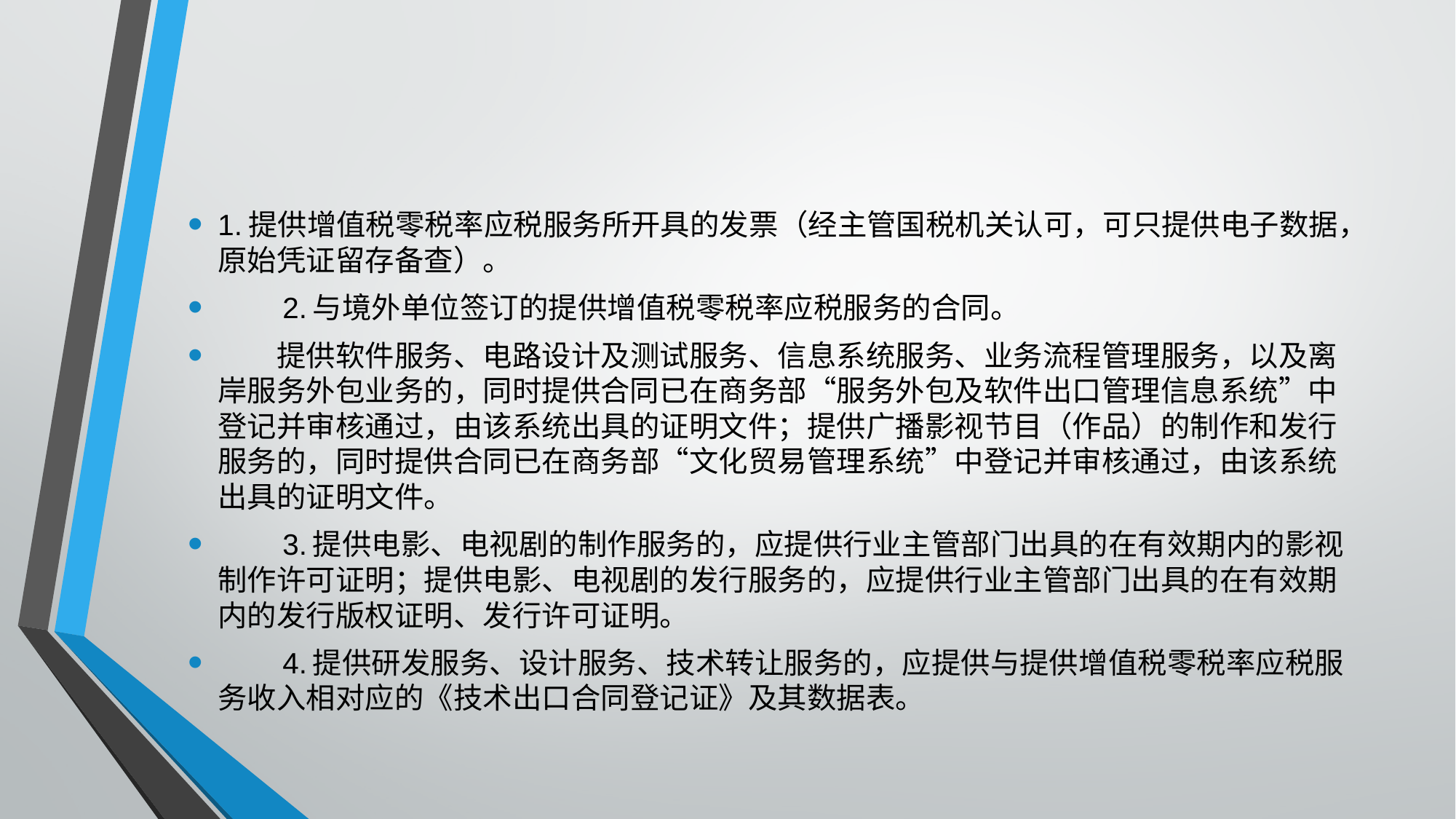

#
1.提供增值税零税率应税服务所开具的发票（经主管国税机关认可，可只提供电子数据，原始凭证留存备查）。
　　2.与境外单位签订的提供增值税零税率应税服务的合同。
　　提供软件服务、电路设计及测试服务、信息系统服务、业务流程管理服务，以及离岸服务外包业务的，同时提供合同已在商务部“服务外包及软件出口管理信息系统”中登记并审核通过，由该系统出具的证明文件；提供广播影视节目（作品）的制作和发行服务的，同时提供合同已在商务部“文化贸易管理系统”中登记并审核通过，由该系统出具的证明文件。
　　3.提供电影、电视剧的制作服务的，应提供行业主管部门出具的在有效期内的影视制作许可证明；提供电影、电视剧的发行服务的，应提供行业主管部门出具的在有效期内的发行版权证明、发行许可证明。
　　4.提供研发服务、设计服务、技术转让服务的，应提供与提供增值税零税率应税服务收入相对应的《技术出口合同登记证》及其数据表。